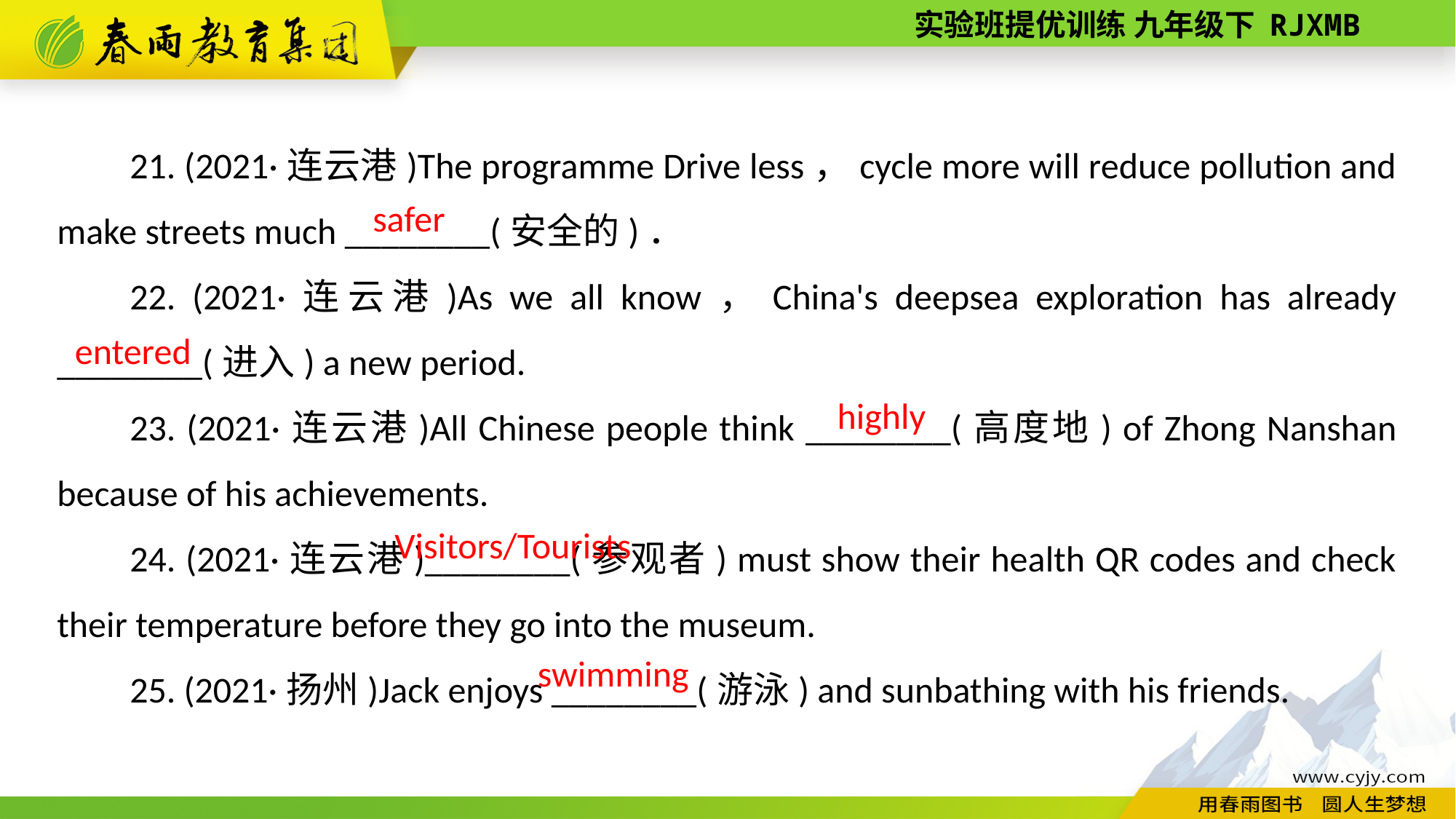

21. (2021·连云港)The programme Drive less，cycle more will reduce pollution and make streets much ________(安全的)．
22. (2021·连云港)As we all know，China's deep­sea exploration has already ________(进入) a new period.
23. (2021·连云港)All Chinese people think ________(高度地) of Zhong Nanshan because of his achievements.
24. (2021·连云港)________(参观者) must show their health QR codes and check their temperature before they go into the museum.
25. (2021·扬州)Jack enjoys ________(游泳) and sunbathing with his friends.
safer
entered
highly
Visitors/Tourists
swimming